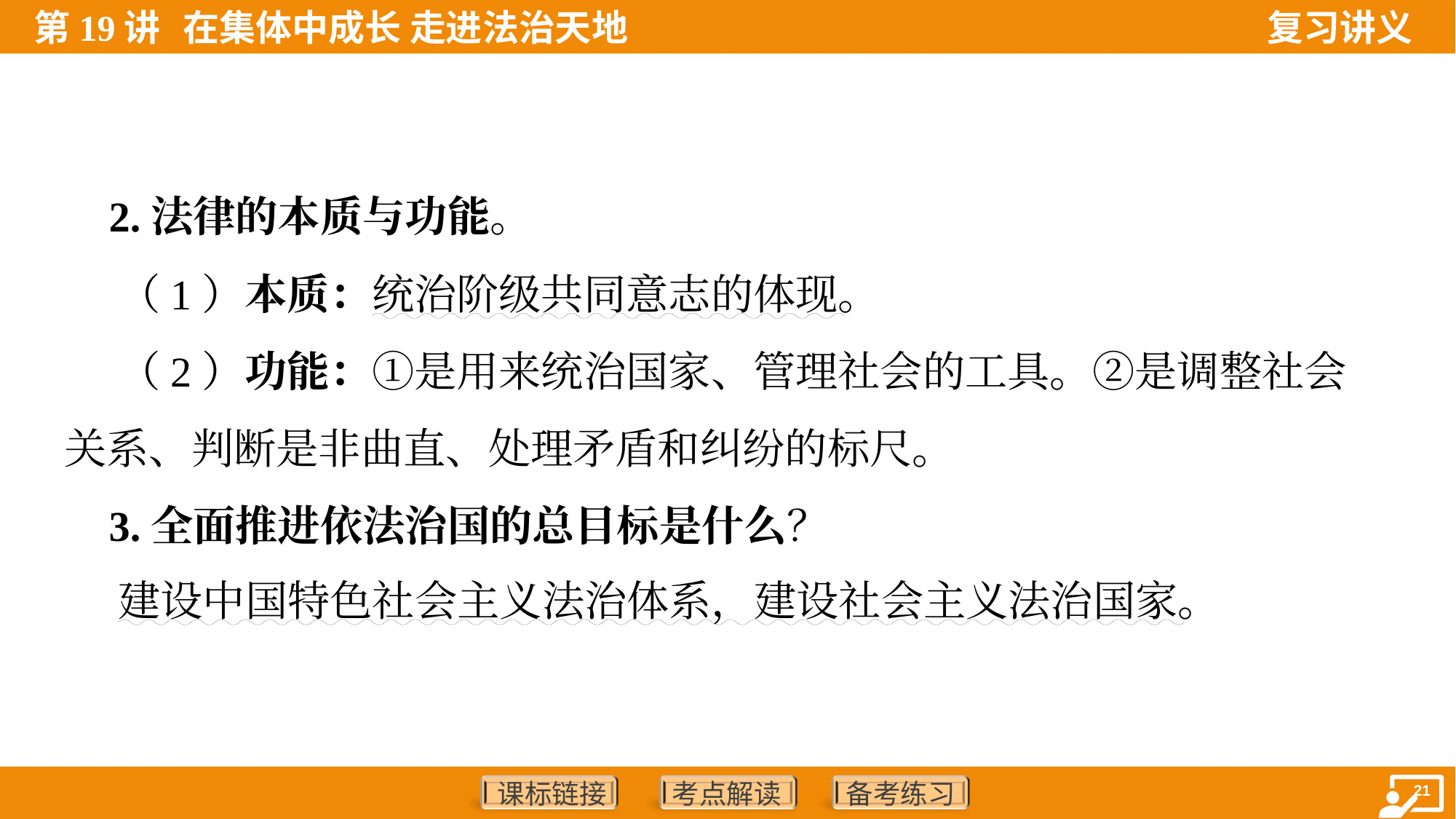

2.法律的本质与功能。
    （1）本质：统治阶级共同意志的体现。
    （2）功能：①是用来统治国家、管理社会的工具。②是调整社会
关系、判断是非曲直、处理矛盾和纠纷的标尺。
    3.全面推进依法治国的总目标是什么？
    建设中国特色社会主义法治体系，建设社会主义法治国家。